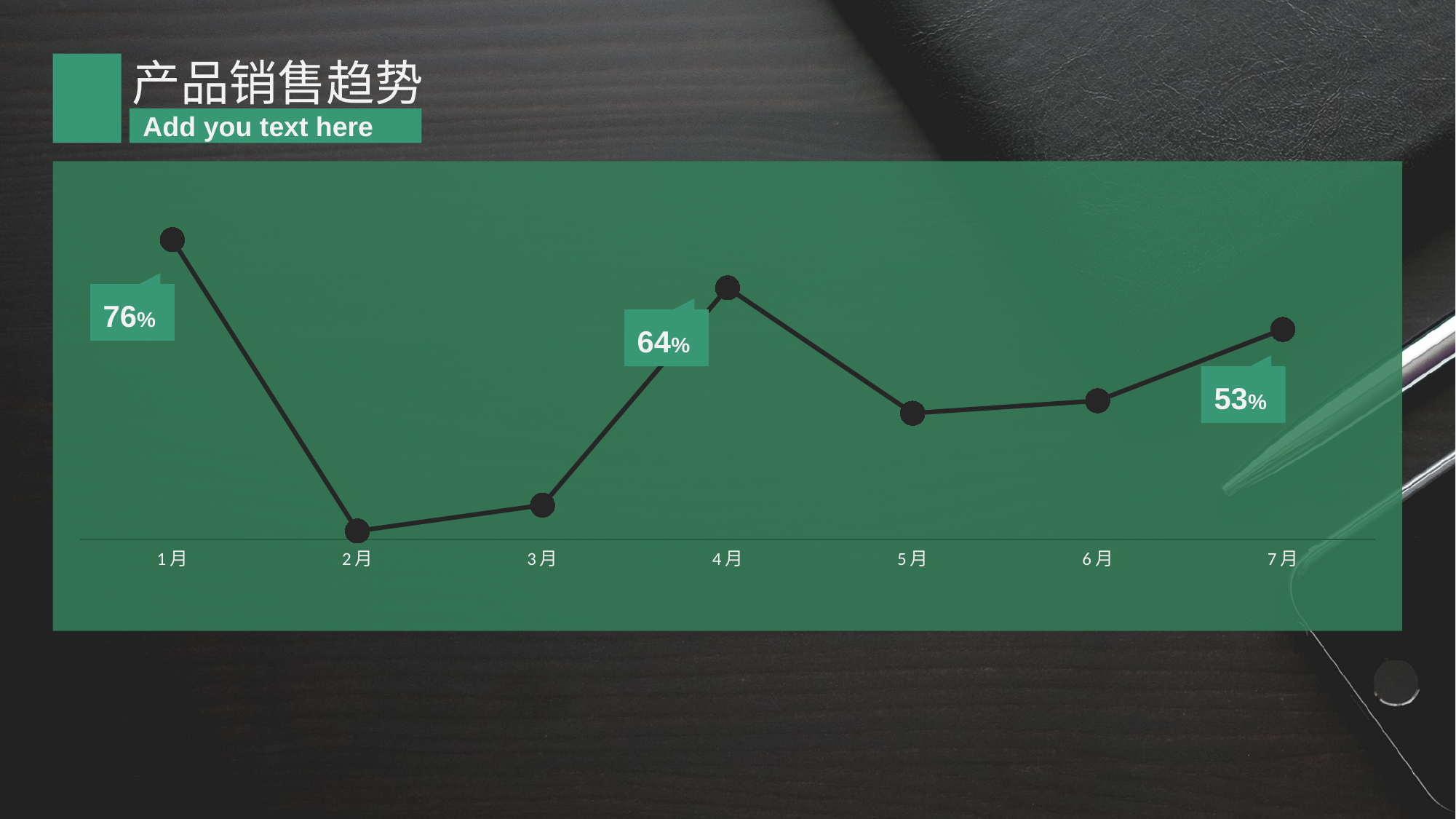

产品销售趋势

Add you text here

### Chart

| Category | 系列 1 |
|---|---|
| 1月 | 0.7637531031059693 |
| 2月 | 0.021165094768982207 |
| 3月 | 0.08710226470632587 |
| 4月 | 0.6411368394302924 |
| 5月 | 0.3212975788353225 |
| 6月 | 0.35308821881207686 |
| 7月 | 0.5349900868322179 |
76%

64%

53%